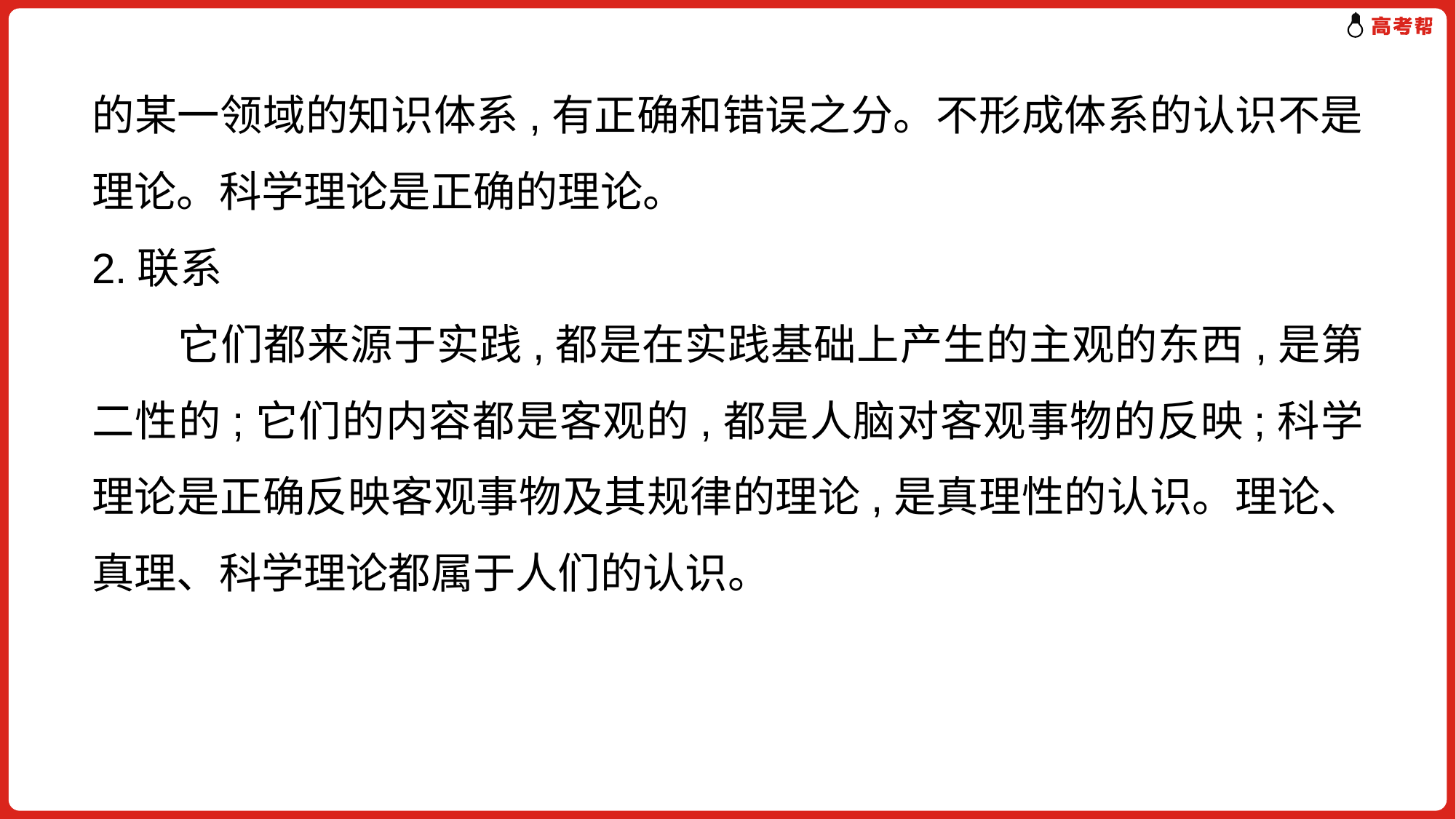

的某一领域的知识体系,有正确和错误之分。不形成体系的认识不是理论。科学理论是正确的理论。
2.联系
　　它们都来源于实践,都是在实践基础上产生的主观的东西,是第二性的;它们的内容都是客观的,都是人脑对客观事物的反映;科学理论是正确反映客观事物及其规律的理论,是真理性的认识。理论、真理、科学理论都属于人们的认识。